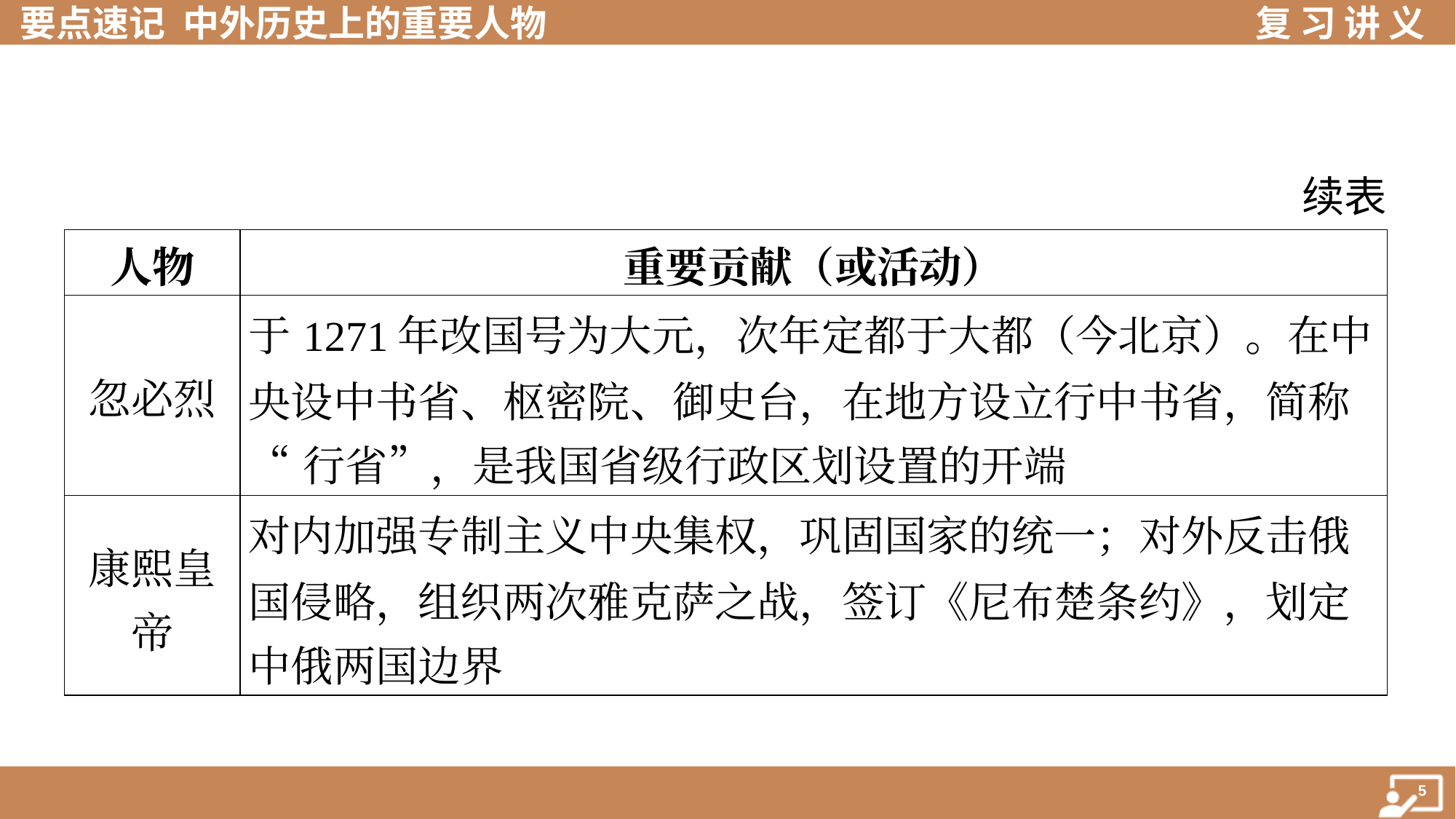

续表
| 人物 | 重要贡献（或活动） |
| --- | --- |
| 忽必烈 | 于1271年改国号为大元，次年定都于大都（今北京）。在中 央设中书省、枢密院、御史台，在地方设立行中书省，简称 “行省”，是我国省级行政区划设置的开端 |
| 康熙皇 帝 | 对内加强专制主义中央集权，巩固国家的统一；对外反击俄 国侵略，组织两次雅克萨之战，签订《尼布楚条约》，划定 中俄两国边界 |